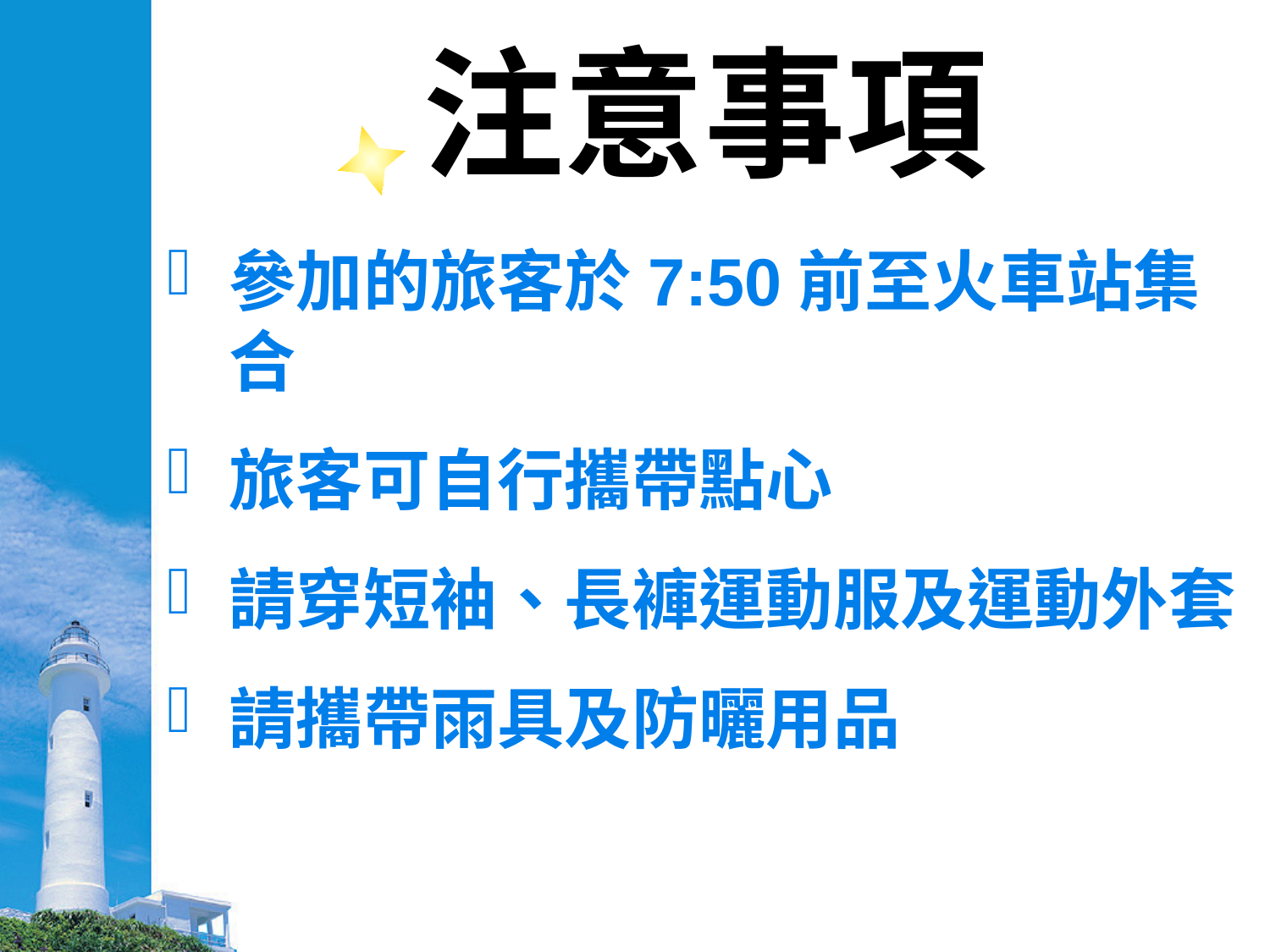

# 注意事項
參加的旅客於7:50前至火車站集合
旅客可自行攜帶點心
請穿短袖、長褲運動服及運動外套
請攜帶雨具及防曬用品